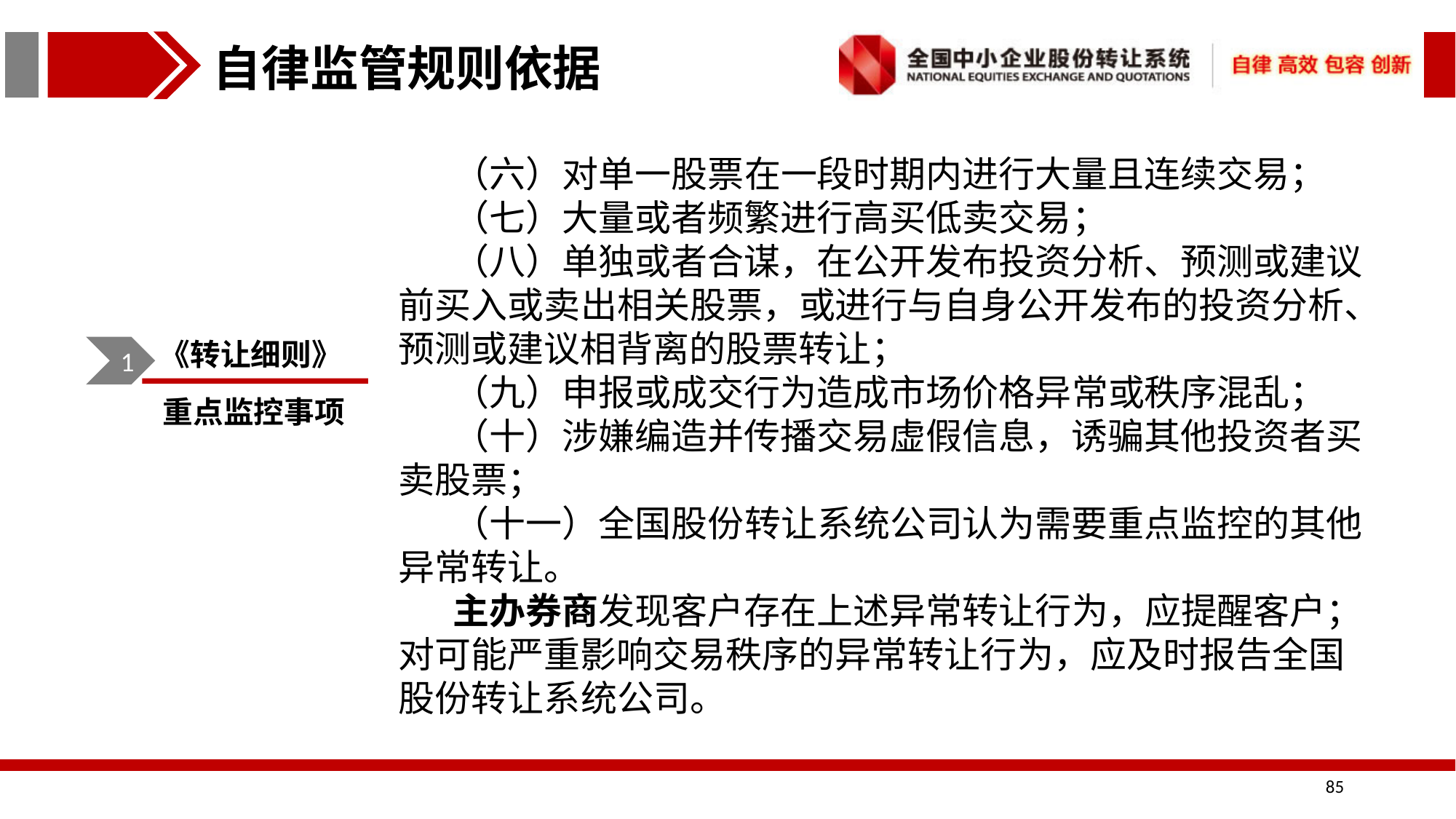

自律监管规则依据
（六）对单一股票在一段时期内进行大量且连续交易；
（七）大量或者频繁进行高买低卖交易；
（八）单独或者合谋，在公开发布投资分析、预测或建议前买入或卖出相关股票，或进行与自身公开发布的投资分析、预测或建议相背离的股票转让；
（九）申报或成交行为造成市场价格异常或秩序混乱；
（十）涉嫌编造并传播交易虚假信息，诱骗其他投资者买卖股票；
（十一）全国股份转让系统公司认为需要重点监控的其他异常转让。
主办券商发现客户存在上述异常转让行为，应提醒客户；对可能严重影响交易秩序的异常转让行为，应及时报告全国股份转让系统公司。
《转让细则》
1

重点监控事项
85